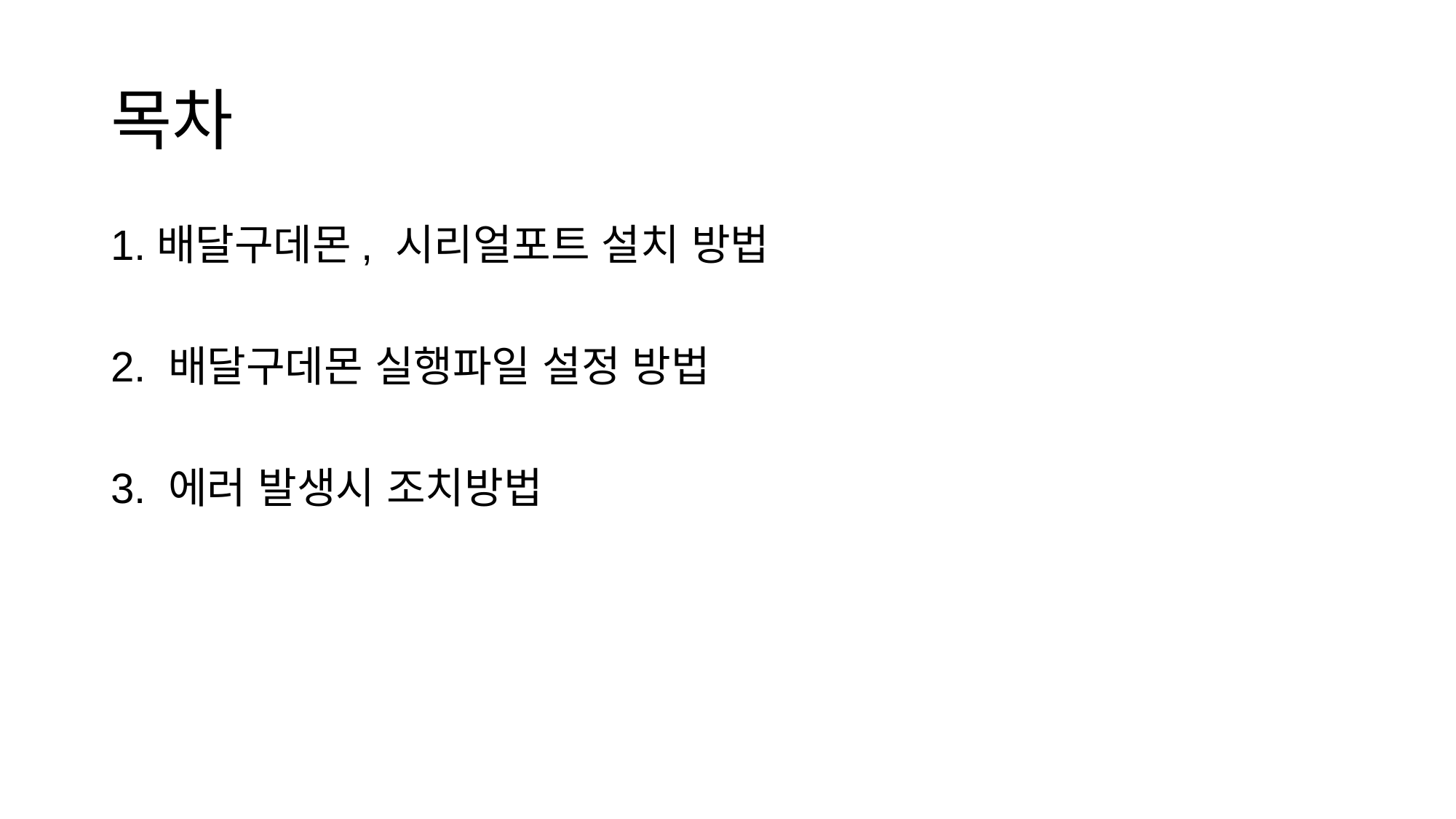

# 목차
1.배달구데몬, 시리얼포트 설치 방법

2. 배달구데몬 실행파일 설정 방법

3. 에러 발생시 조치방법